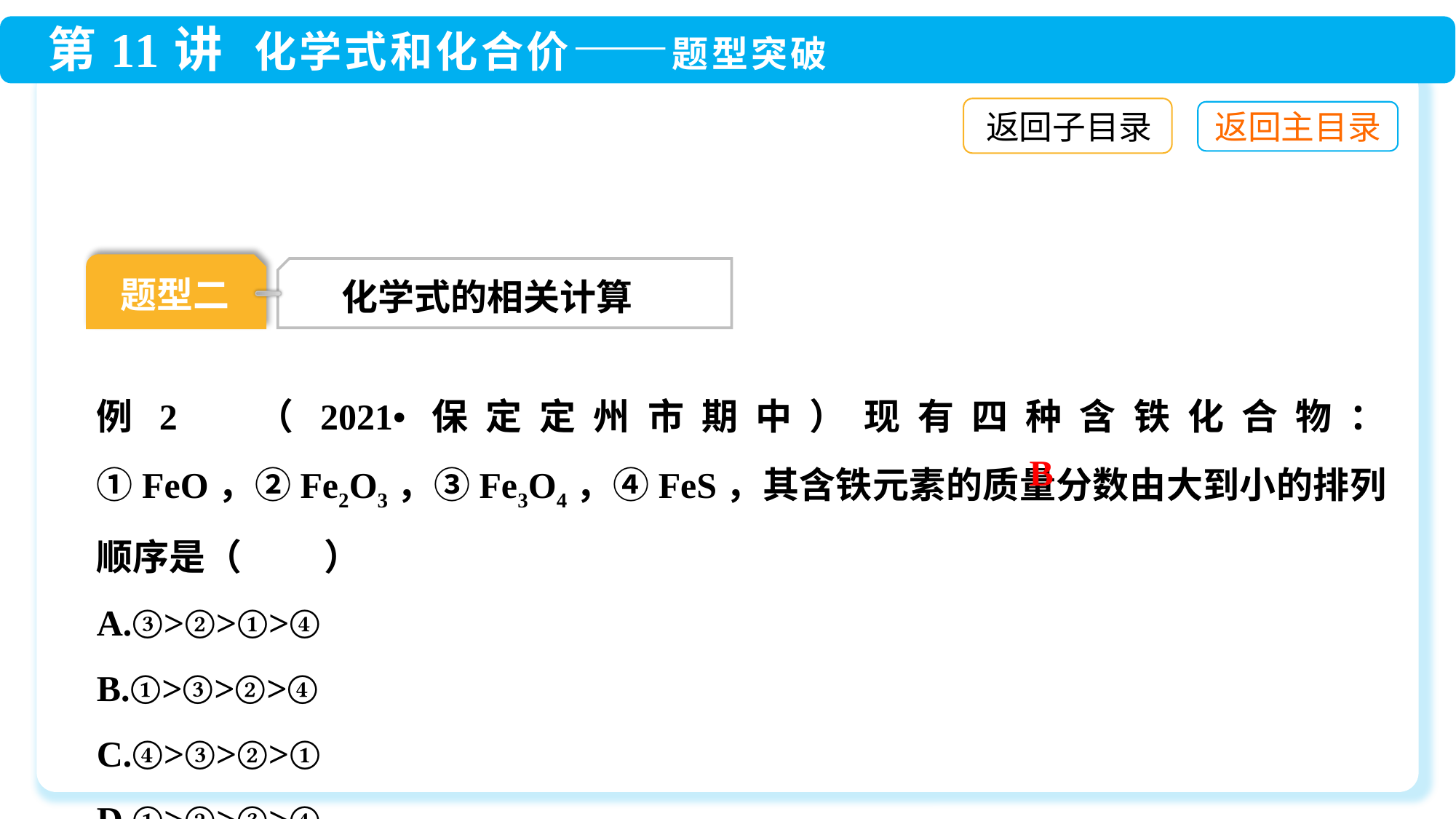

返回子目录
题型二
化学式的相关计算

例2  （2021•保定定州市期中）现有四种含铁化合物：①FeO，②Fe2O3，③Fe3O4，④FeS，其含铁元素的质量分数由大到小的排列顺序是（          ）
A.③>②>①>④
B.①>③>②>④
C.④>③>②>①
D.①>②>③>④
B